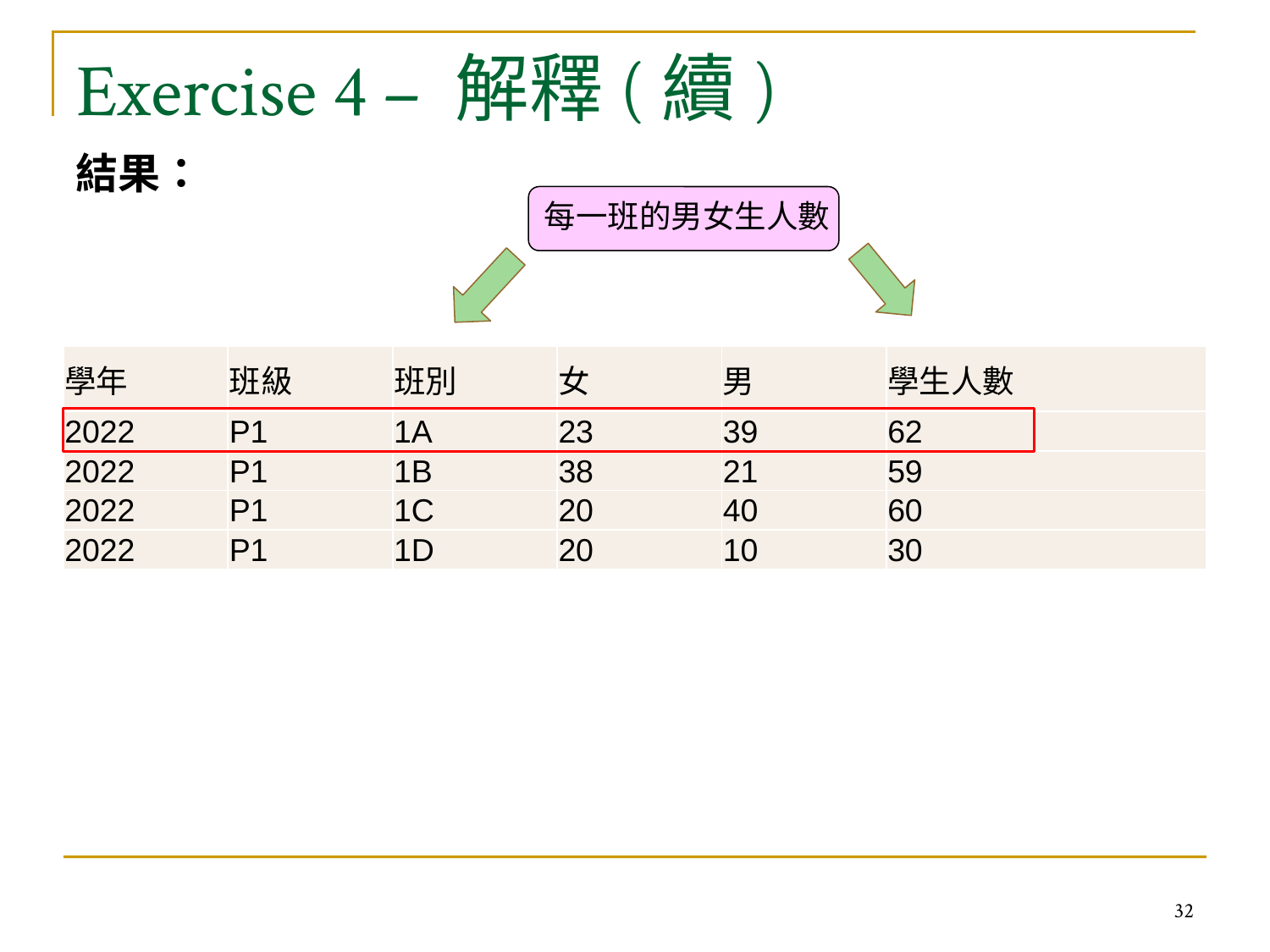

# Exercise 4 – 解釋(續)
結果：
每一班的男女生人數

| 學年 | 班級 | 班別 | 女 | 男 | 學生人數 |
| --- | --- | --- | --- | --- | --- |
| 2022 | P1 | 1A | 23 | 39 | 62 |
| 2022 | P1 | 1B | 38 | 21 | 59 |
| 2022 | P1 | 1C | 20 | 40 | 60 |
| 2022 | P1 | 1D | 20 | 10 | 30 |

32